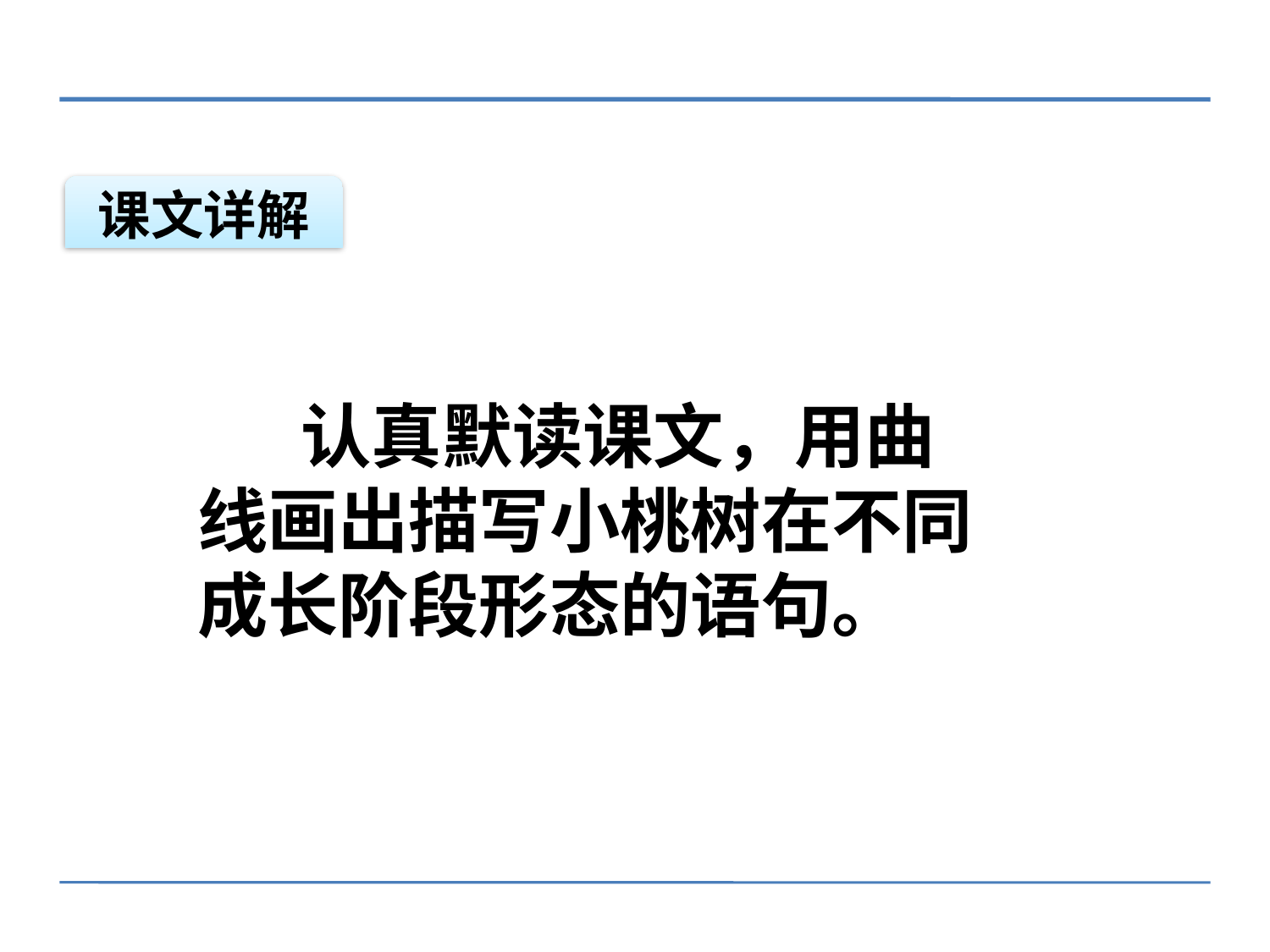

课文详解
       认真默读课文，用曲线画出描写小桃树在不同成长阶段形态的语句。